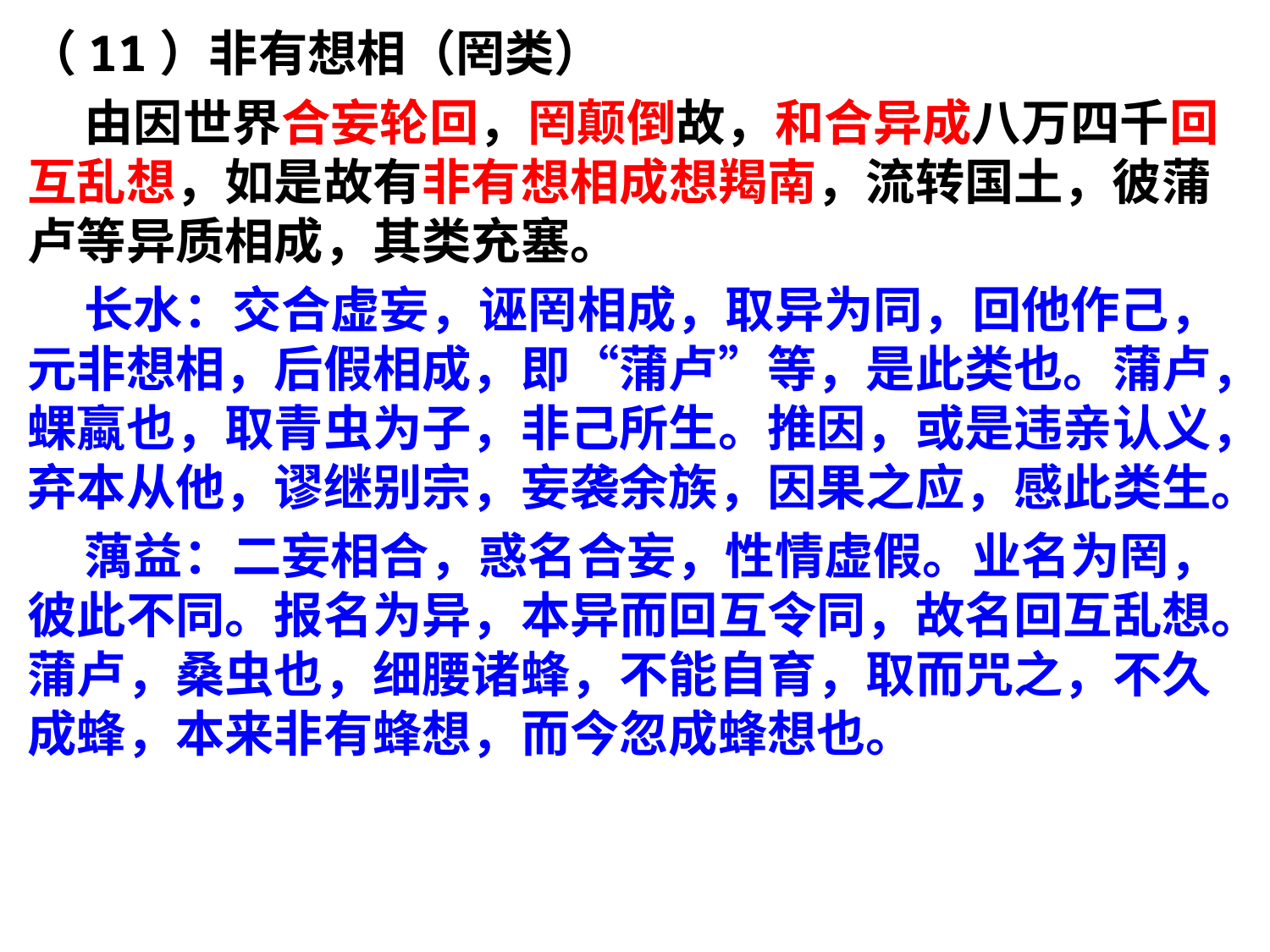

（11）非有想相（罔类）
    由因世界合妄轮回，罔颠倒故，和合异成八万四千回互乱想，如是故有非有想相成想羯南，流转国土，彼蒲卢等异质相成，其类充塞。
    长水：交合虚妄，诬罔相成，取异为同，回他作己，元非想相，后假相成，即“蒲卢”等，是此类也。蒲卢，蜾蠃也，取青虫为子，非己所生。推因，或是违亲认义，弃本从他，谬继别宗，妄袭余族，因果之应，感此类生。
    蕅益：二妄相合，惑名合妄，性情虚假。业名为罔，彼此不同。报名为异，本异而回互令同，故名回互乱想。蒲卢，桑虫也，细腰诸蜂，不能自育，取而咒之，不久成蜂，本来非有蜂想，而今忽成蜂想也。